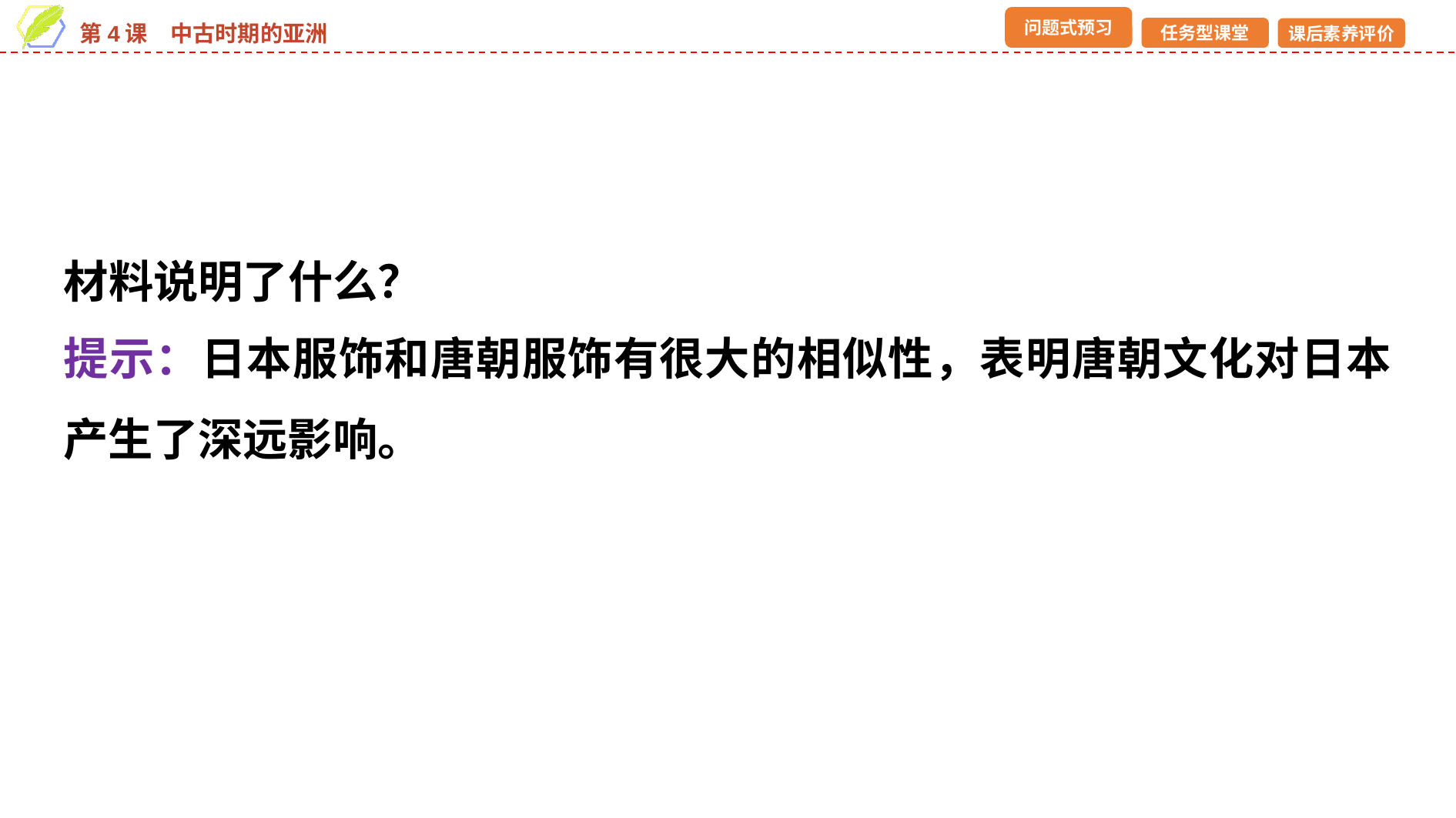

材料说明了什么？
提示：日本服饰和唐朝服饰有很大的相似性，表明唐朝文化对日本产生了深远影响。